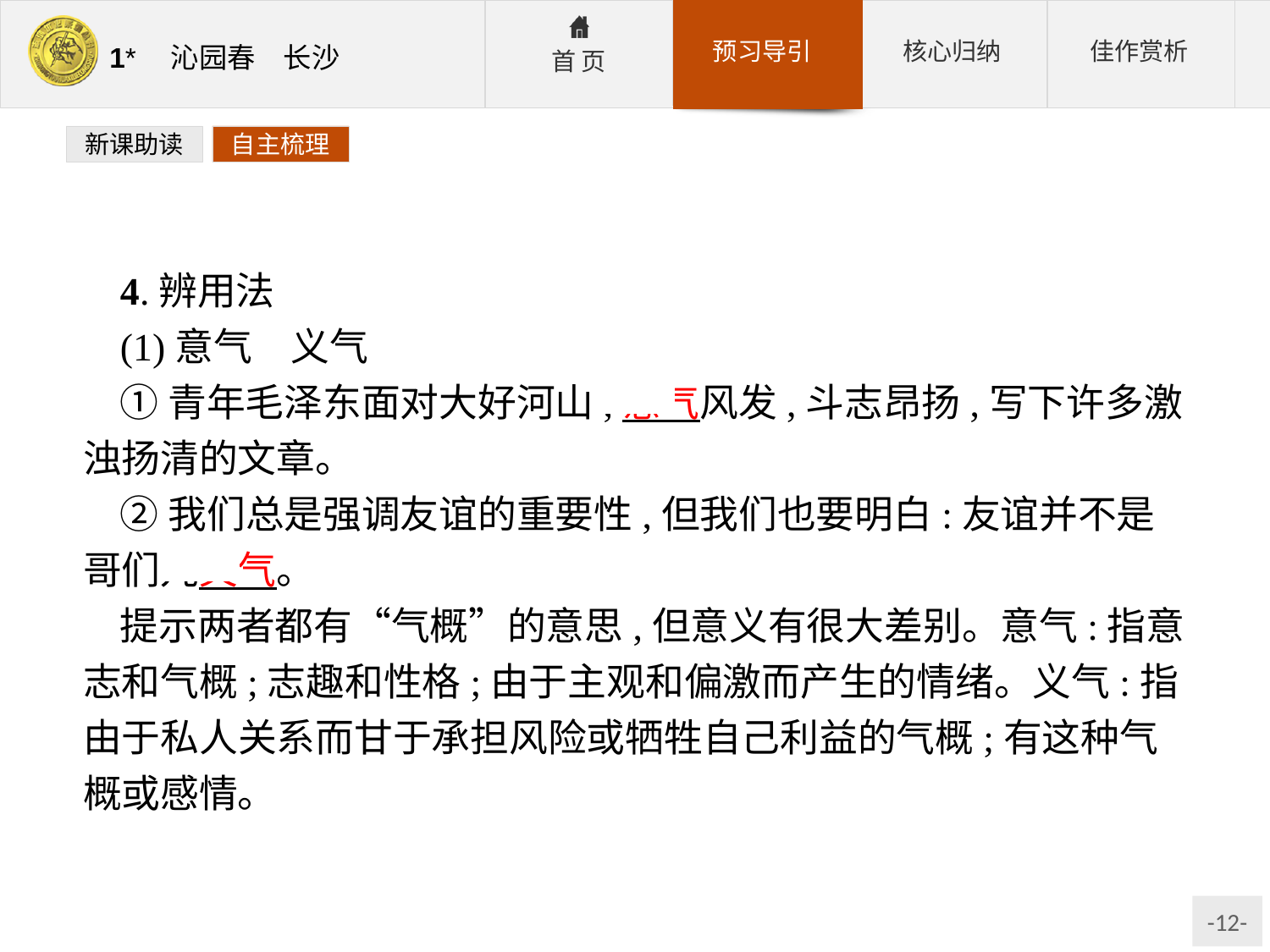

新课助读
自主梳理
4.辨用法
(1)意气　义气
①青年毛泽东面对大好河山,意气风发,斗志昂扬,写下许多激浊扬清的文章。
②我们总是强调友谊的重要性,但我们也要明白:友谊并不是哥们儿义气。
提示两者都有“气概”的意思,但意义有很大差别。意气:指意志和气概;志趣和性格;由于主观和偏激而产生的情绪。义气:指由于私人关系而甘于承担风险或牺牲自己利益的气概;有这种气概或感情。